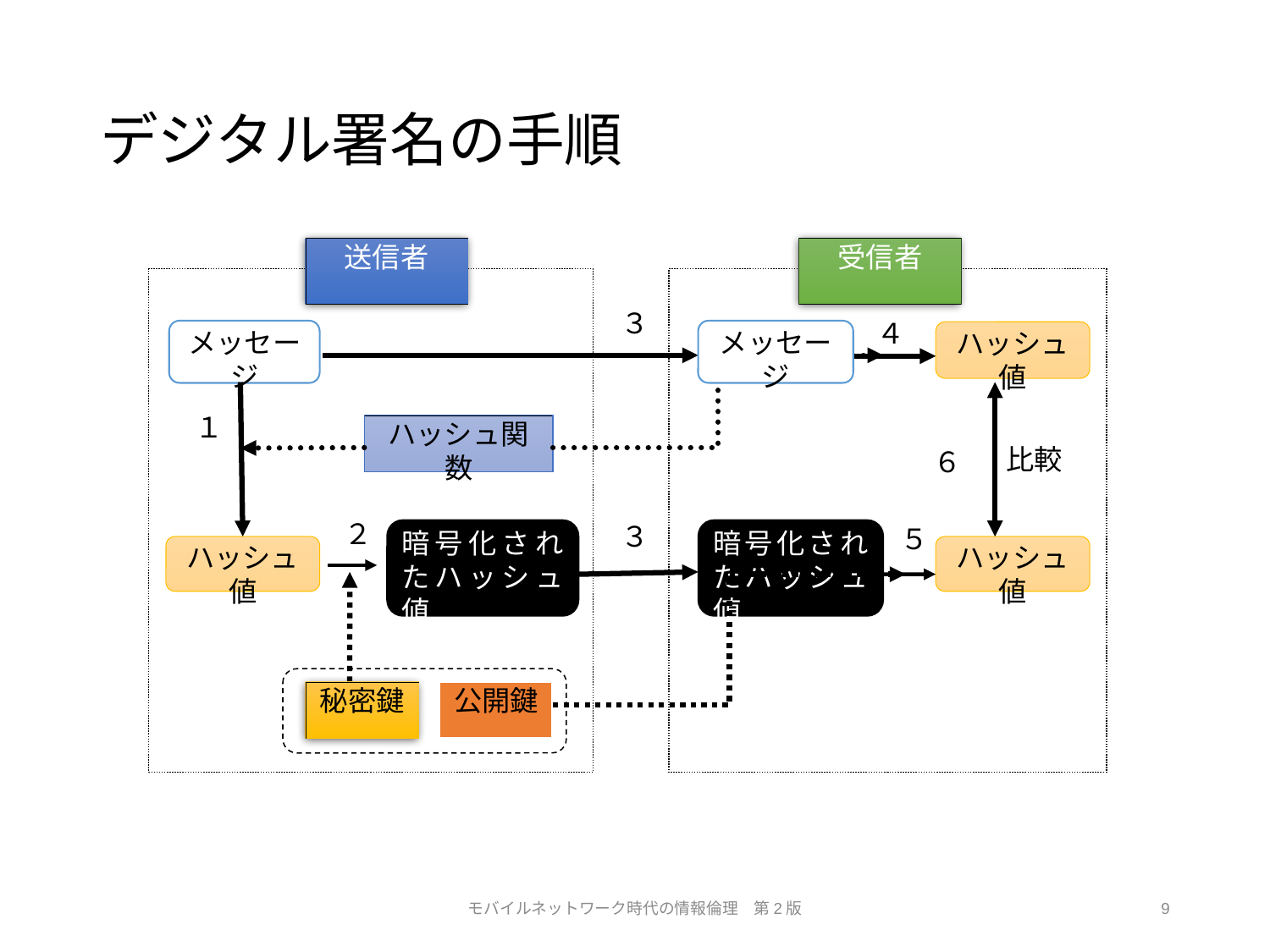

# デジタル署名の手順
送信者
受信者

３
４
メッセージ
メッセージ
ハッシュ値
１
ハッシュ関数
比較
６
２
３
暗号化されたハッシュ値
暗号化されたハッシュ値
５
ハッシュ値
ハッシュ値

秘密鍵
公開鍵
モバイルネットワーク時代の情報倫理　第2版
9